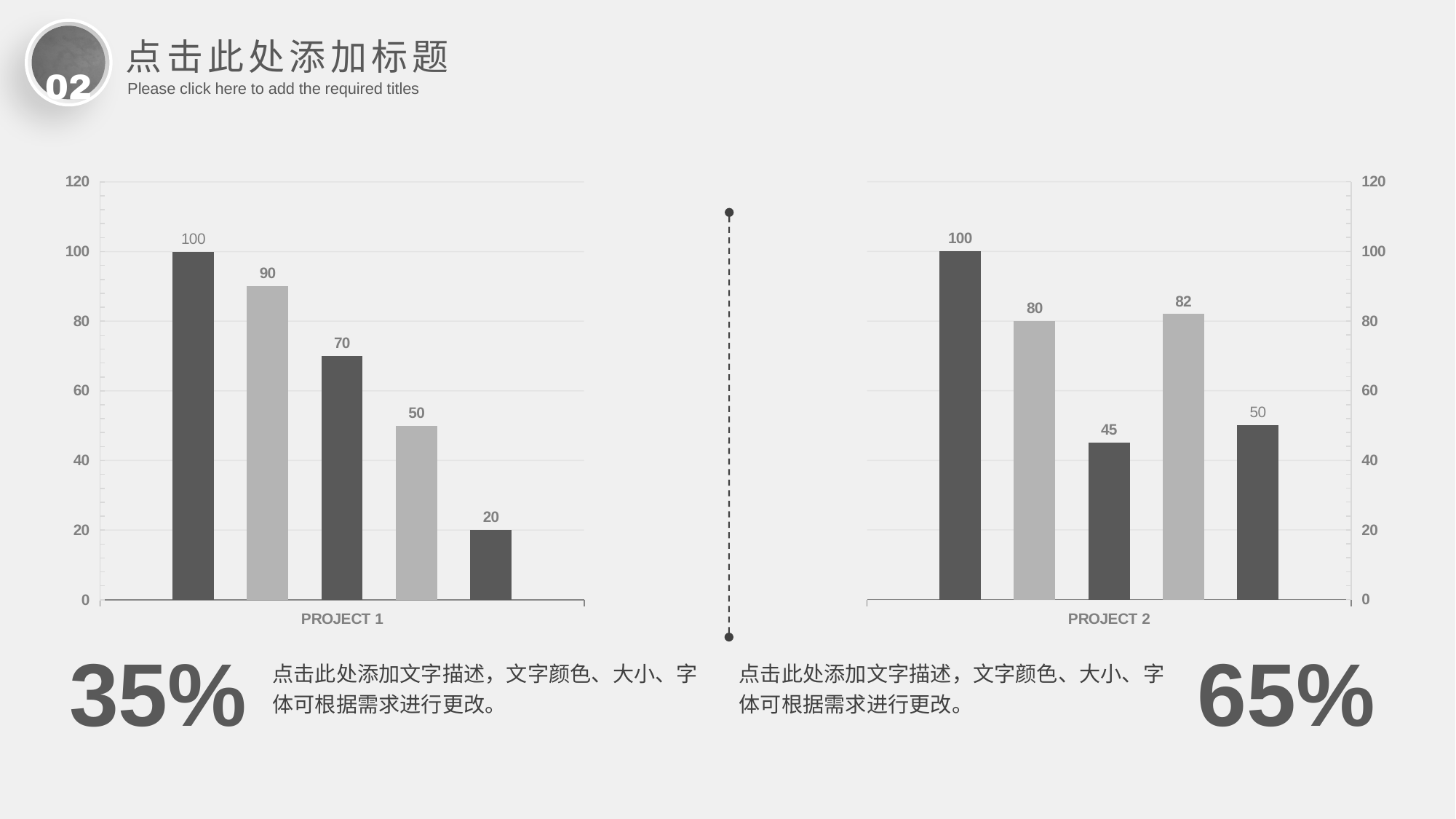

02

点击此处添加标题
Please click here to add the required titles

### Chart

| Category | Series 1 | Series 2 | Series 3 | Series 32 | Series 322 |
|---|---|---|---|---|---|
| PROJECT 2 | 50.0 | 82.0 | 45.0 | 80.0 | 100.0 |

### Chart

| Category | Series 1 | Series 2 | Series 3 | Series 32 | Series 322 |
|---|---|---|---|---|---|
| PROJECT 1 | 100.0 | 90.0 | 70.0 | 50.0 | 20.0 |
35%
65%
点击此处添加文字描述，文字颜色、大小、字体可根据需求进行更改。
点击此处添加文字描述，文字颜色、大小、字体可根据需求进行更改。